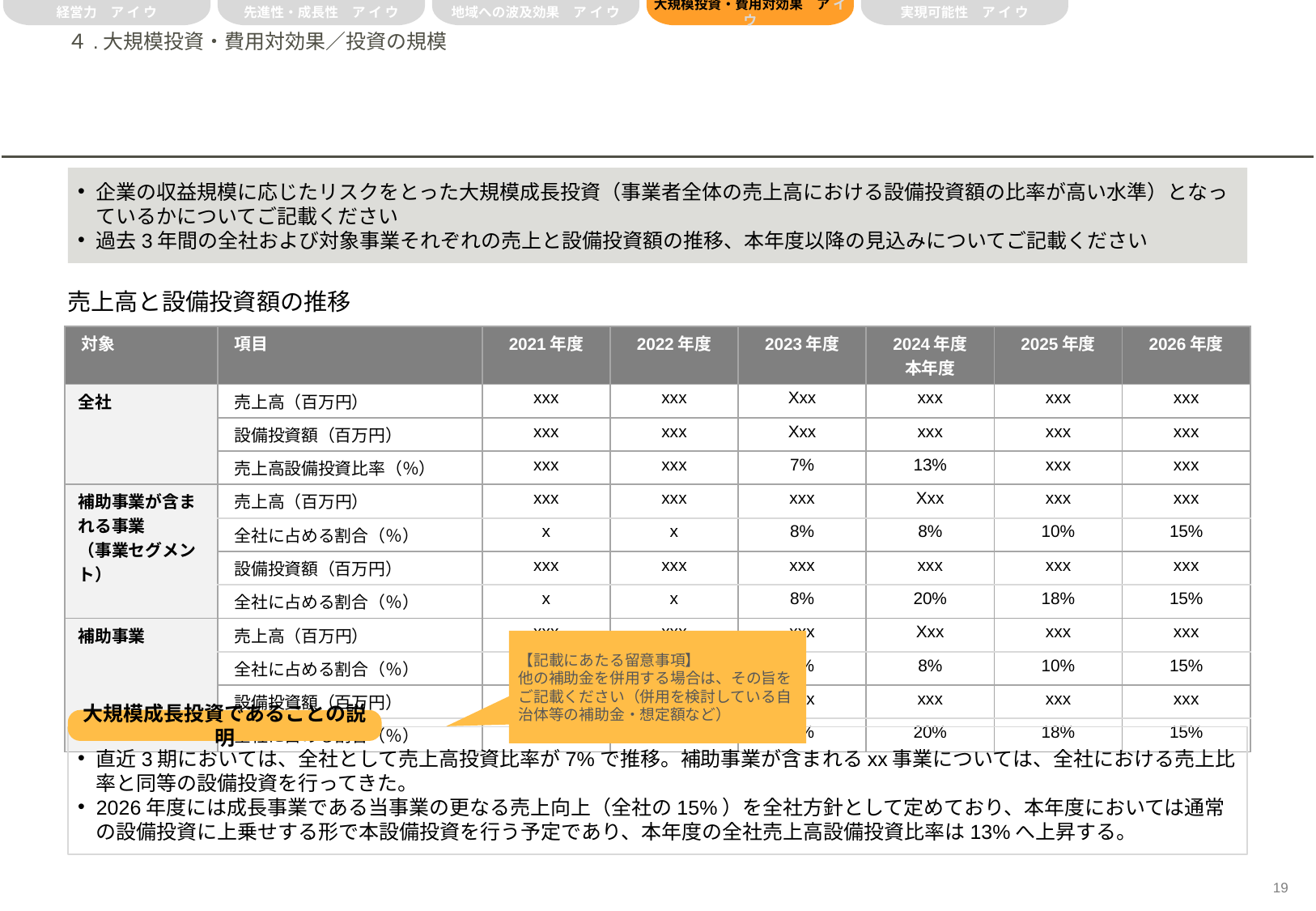

経営力　ア イ ウ
先進性・成長性　ア イ ウ
地域への波及効果　ア イ ウ
大規模投資・費用対効果　ア イ ウ
実現可能性　ア イ ウ
# ４.大規模投資・費用対効果／投資の規模

企業の収益規模に応じたリスクをとった大規模成長投資（事業者全体の売上高における設備投資額の比率が高い水準）となっているかについてご記載ください
過去3年間の全社および対象事業それぞれの売上と設備投資額の推移、本年度以降の見込みについてご記載ください
売上高と設備投資額の推移
| 対象 | 項目 | 2021年度 | 2022年度 | 2023年度 | 2024年度 本年度 | 2025年度 | 2026年度 |
| --- | --- | --- | --- | --- | --- | --- | --- |
| 全社 | 売上高（百万円） | xxx | xxx | Xxx | xxx | xxx | xxx |
|  | 設備投資額（百万円） | xxx | xxx | Xxx | xxx | xxx | xxx |
|  | 売上高設備投資比率（％） | xxx | xxx | 7% | 13% | xxx | xxx |
| 補助事業が含まれる事業 （事業セグメント） | 売上高（百万円） | xxx | xxx | xxx | Xxx | xxx | xxx |
|  | 全社に占める割合（％） | x | x | 8% | 8% | 10% | 15% |
|  | 設備投資額（百万円） | xxx | xxx | xxx | xxx | xxx | xxx |
|  | 全社に占める割合（％） | x | x | 8% | 20% | 18% | 15% |
| 補助事業 | 売上高（百万円） | xxx | xxx | xxx | Xxx | xxx | xxx |
|  | 全社に占める割合（％） | x | x | 8% | 8% | 10% | 15% |
|  | 設備投資額（百万円） | xxx | xxx | xxx | xxx | xxx | xxx |
|  | 全社に占める割合（％） | x | x | 8% | 20% | 18% | 15% |
【記載にあたる留意事項】
他の補助金を併用する場合は、その旨をご記載ください（併用を検討している自治体等の補助金・想定額など）
大規模成長投資であることの説明
直近3期においては、全社として売上高投資比率が7%で推移。補助事業が含まれるxx事業については、全社における売上比率と同等の設備投資を行ってきた。
2026年度には成長事業である当事業の更なる売上向上（全社の15%）を全社方針として定めており、本年度においては通常の設備投資に上乗せする形で本設備投資を行う予定であり、本年度の全社売上高設備投資比率は13%へ上昇する。